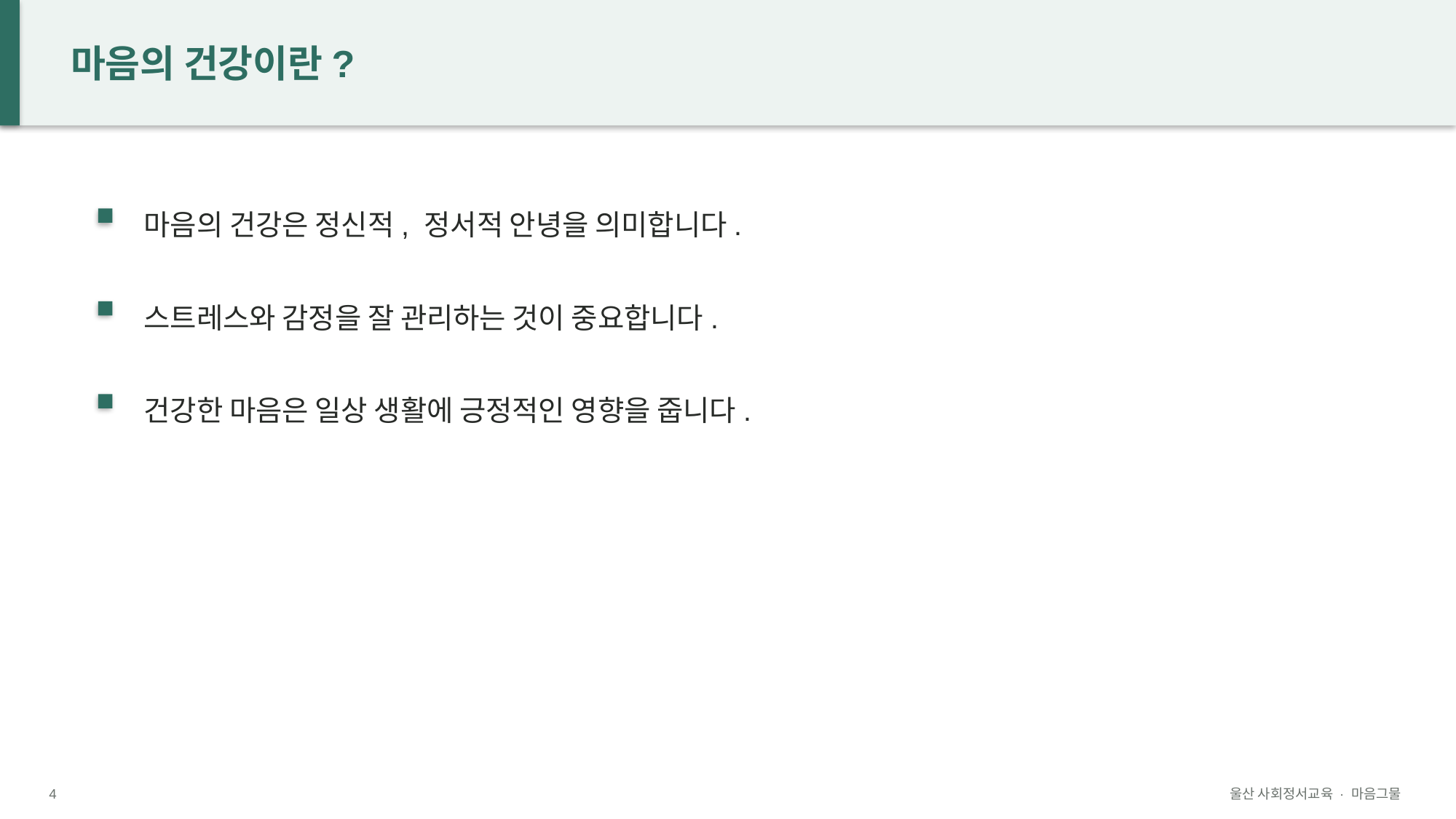

마음의 건강이란?
마음의 건강은 정신적, 정서적 안녕을 의미합니다.

스트레스와 감정을 잘 관리하는 것이 중요합니다.

건강한 마음은 일상 생활에 긍정적인 영향을 줍니다.

4
울산 사회정서교육 · 마음그물